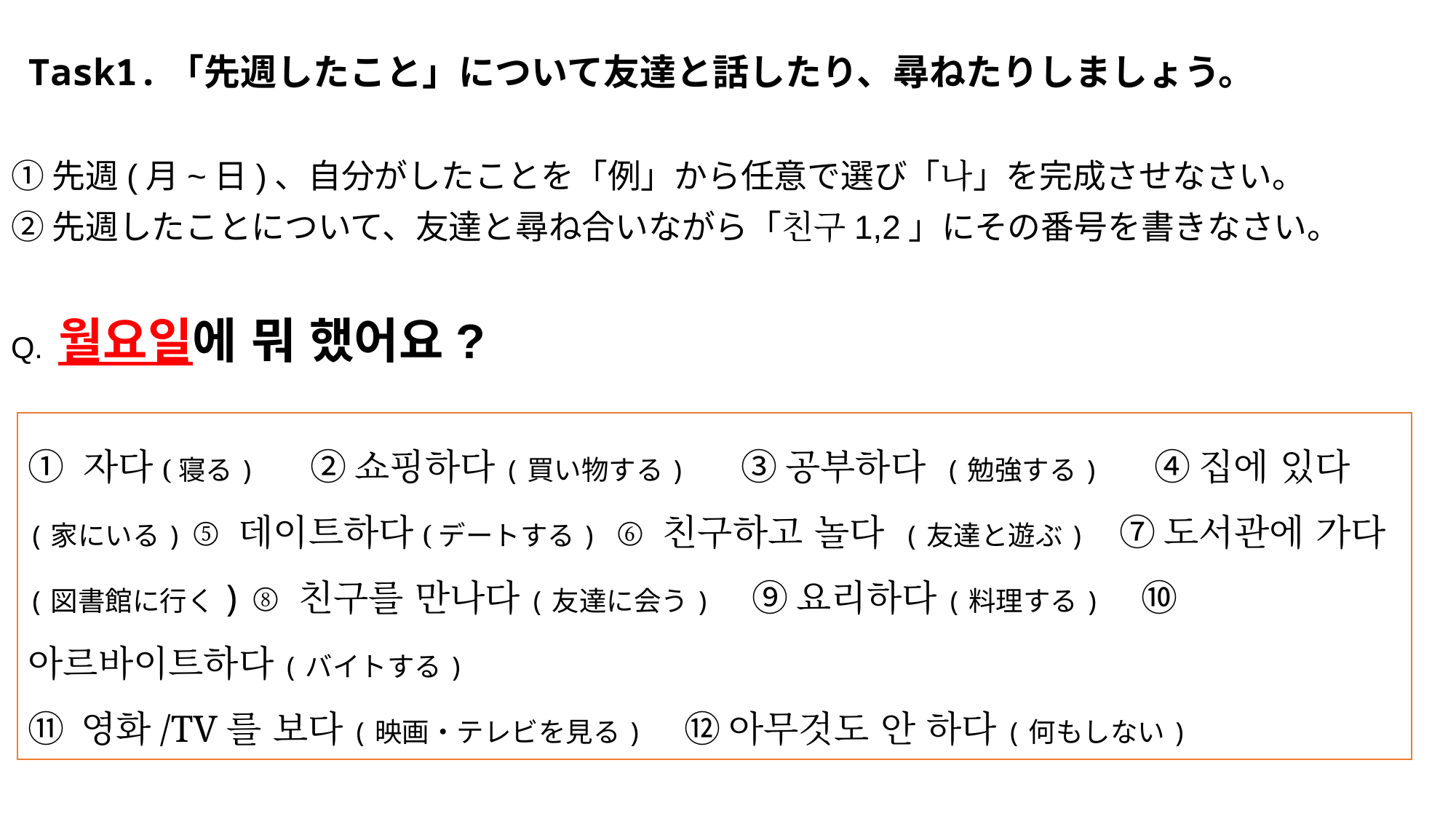

# Task1.「先週したこと」について友達と話したり、尋ねたりしましょう。

①先週(月~日)、自分がしたことを「例」から任意で選び「나」を完成させなさい。
②先週したことについて、友達と尋ね合いながら「친구1,2」にその番号を書きなさい。

Q. 월요일에 뭐 했어요?

① 자다(寝る) 　② 쇼핑하다(買い物する) 　③ 공부하다 (勉強する) 　④ 집에 있다(家にいる) ⑤ 데이트하다(デートする)  ⑥ 친구하고 놀다 (友達と遊ぶ)　⑦ 도서관에 가다(図書館に行く) ⑧ 친구를 만나다(友達に会う) 　⑨ 요리하다(料理する) 　⑩ 아르바이트하다(バイトする)
⑪ 영화/TV를 보다(映画・テレビを見る) 　⑫ 아무것도 안 하다(何もしない)